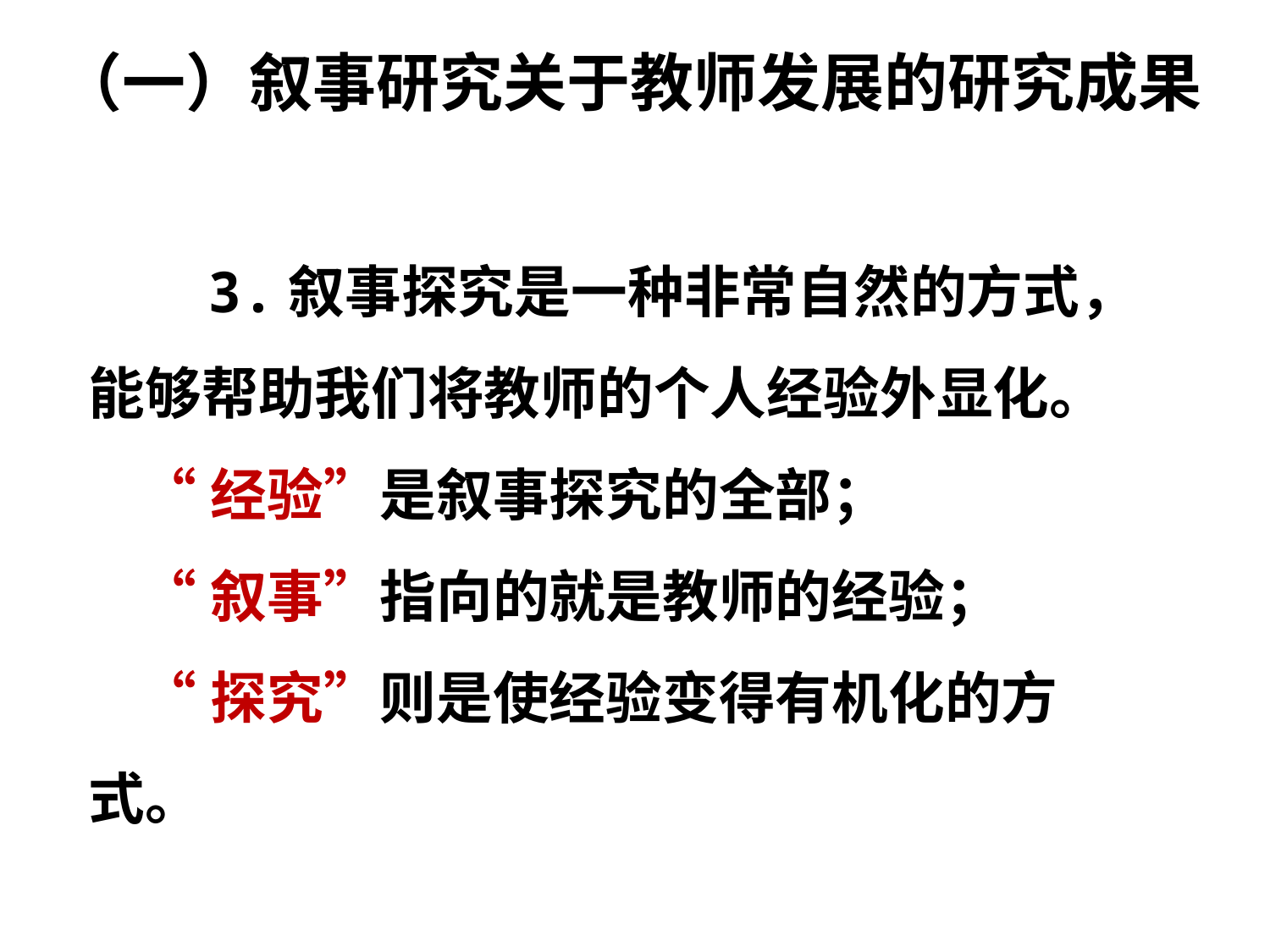

（一）叙事研究关于教师发展的研究成果
    3.叙事探究是一种非常自然的方式，能够帮助我们将教师的个人经验外显化。
    “经验”是叙事探究的全部；
    “叙事”指向的就是教师的经验；
    “探究”则是使经验变得有机化的方式。